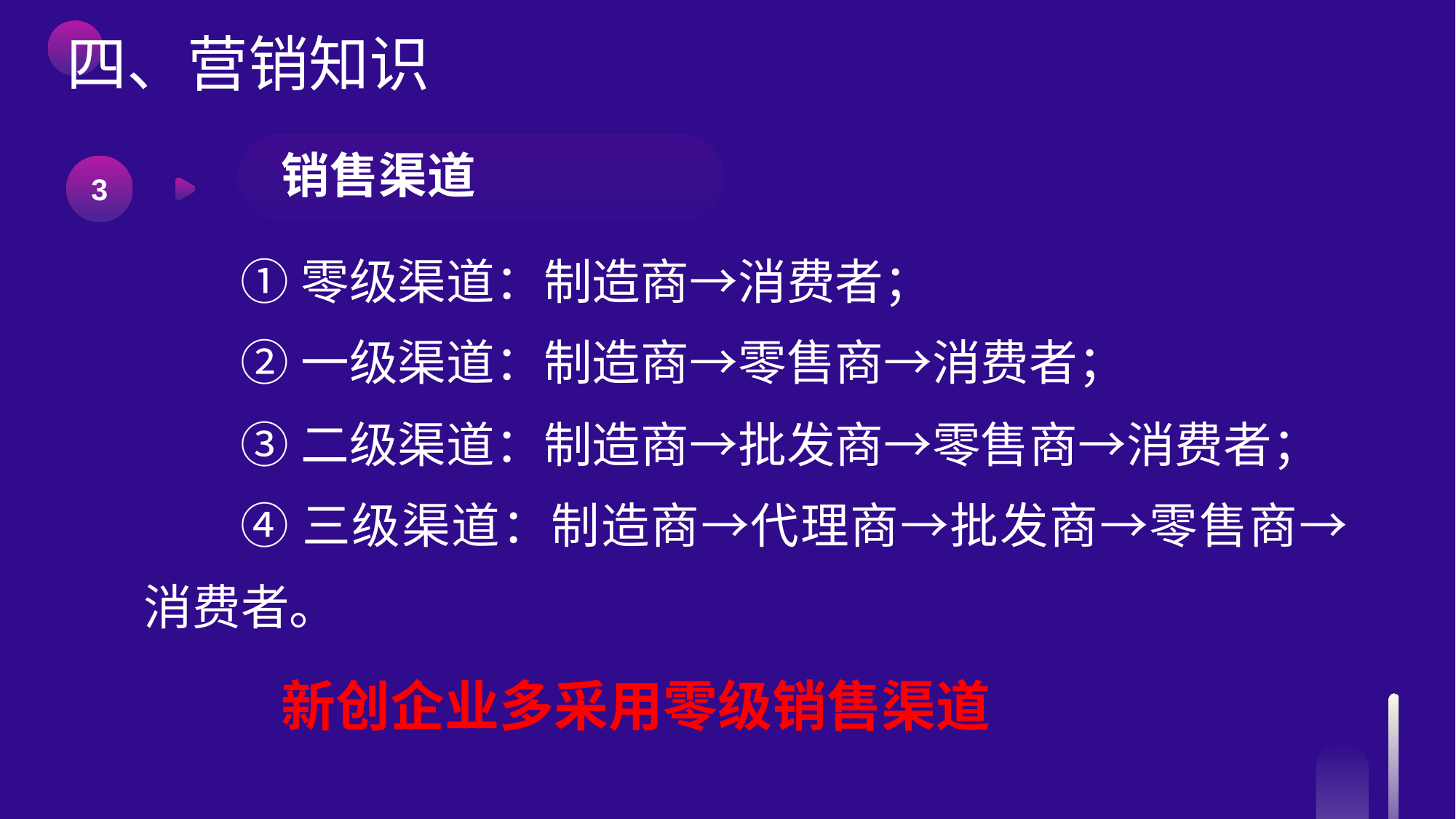

四、营销知识

销售渠道
3

①零级渠道：制造商→消费者；
②一级渠道：制造商→零售商→消费者；
③二级渠道：制造商→批发商→零售商→消费者；
④三级渠道：制造商→代理商→批发商→零售商→消费者。
新创企业多采用零级销售渠道